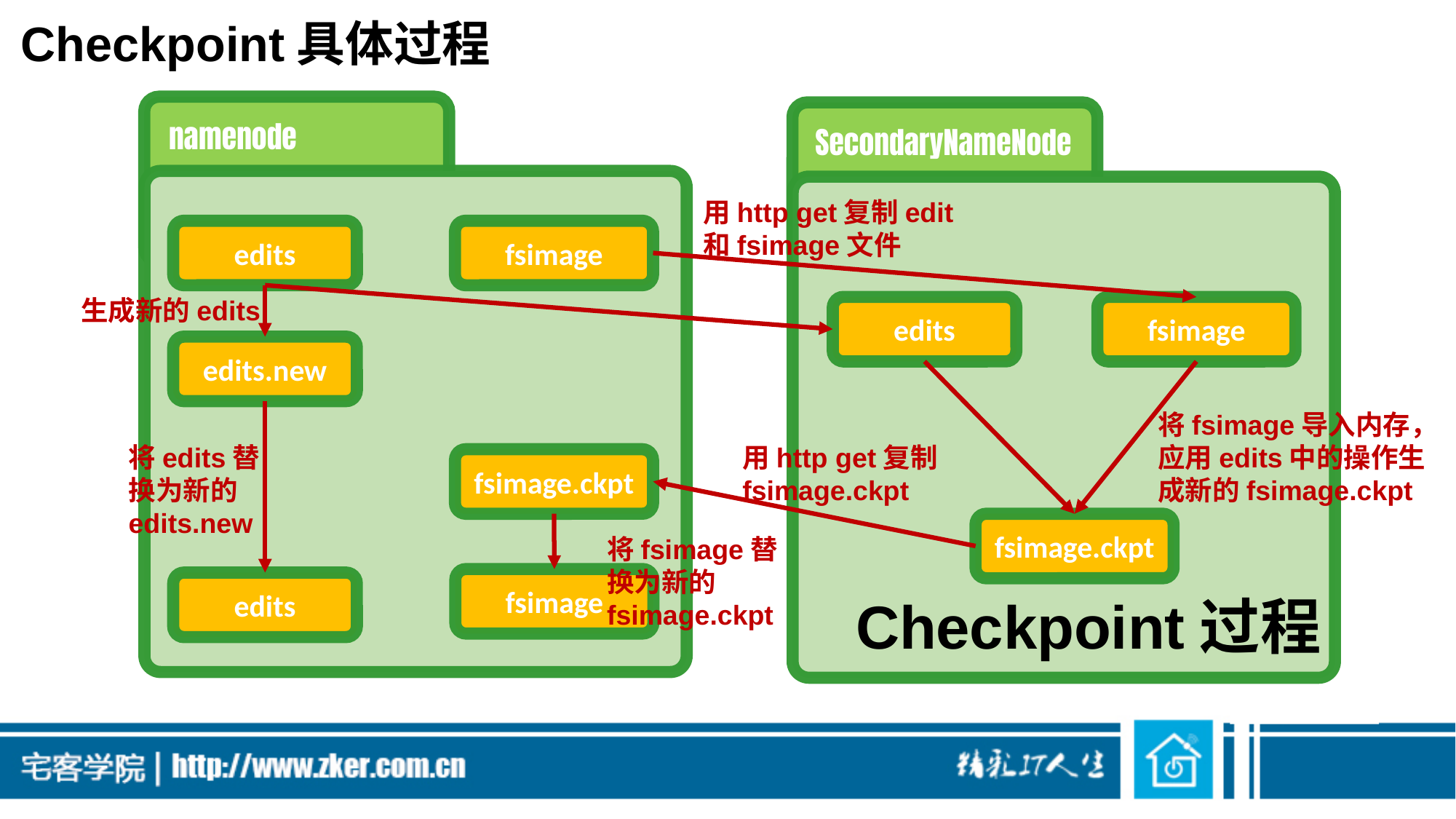

# Checkpoint具体过程

namenode

SecondaryNameNode

用http get复制edit和fsimage文件
edits
fsimage
生成新的edits
fsimage
edits
edits.new
将fsimage导入内存，应用edits中的操作生成新的fsimage.ckpt
将edits替换为新的edits.new
用http get复制fsimage.ckpt
fsimage.ckpt
fsimage.ckpt
将fsimage替换为新的fsimage.ckpt
fsimage
edits
Checkpoint过程